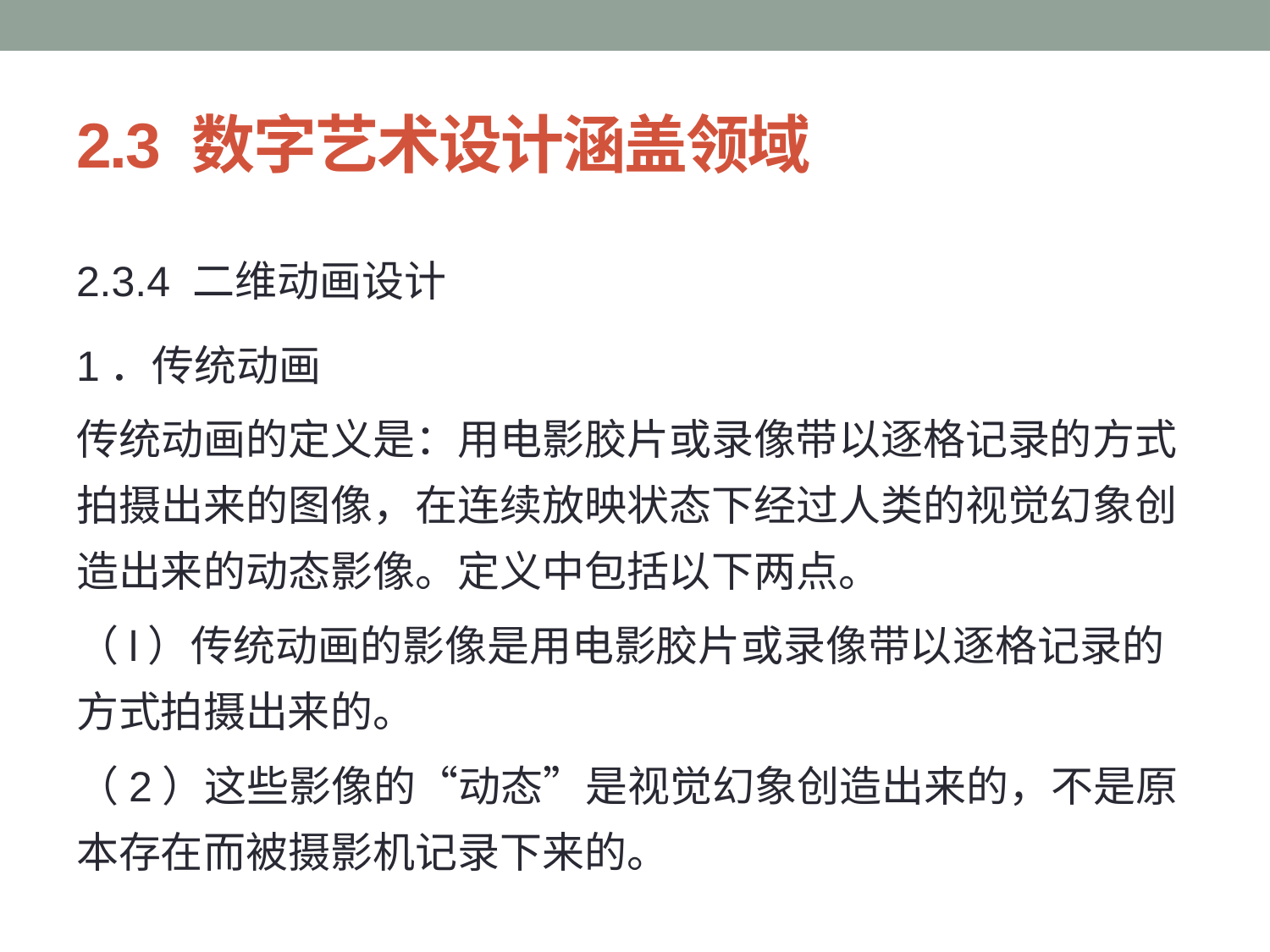

# 2.3 数字艺术设计涵盖领域
2.3.4 二维动画设计
1．传统动画
传统动画的定义是：用电影胶片或录像带以逐格记录的方式拍摄出来的图像，在连续放映状态下经过人类的视觉幻象创造出来的动态影像。定义中包括以下两点。
（l）传统动画的影像是用电影胶片或录像带以逐格记录的方式拍摄出来的。
（2）这些影像的“动态”是视觉幻象创造出来的，不是原本存在而被摄影机记录下来的。